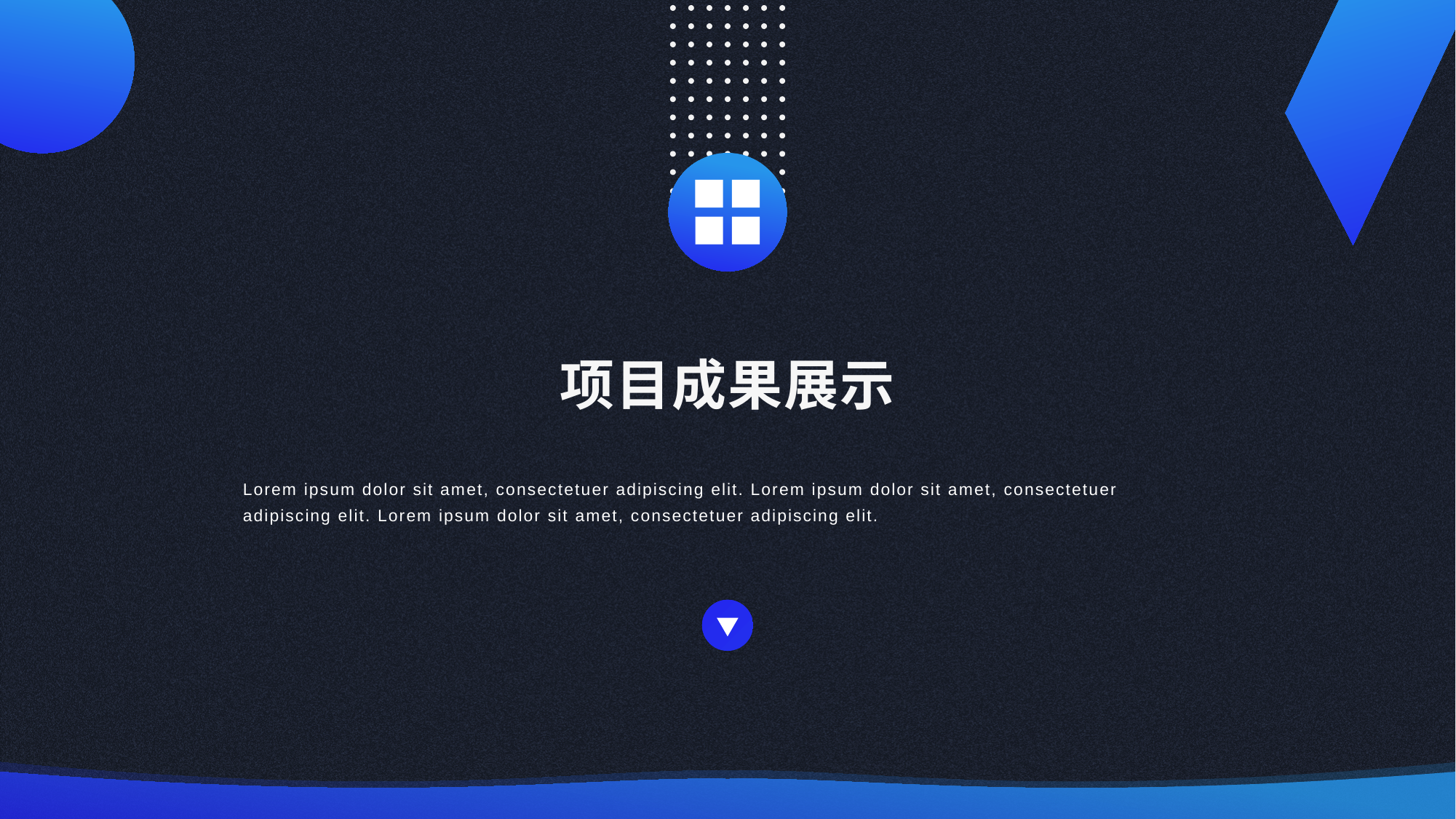

项目成果展示
Lorem ipsum dolor sit amet, consectetuer adipiscing elit. Lorem ipsum dolor sit amet, consectetuer adipiscing elit. Lorem ipsum dolor sit amet, consectetuer adipiscing elit.